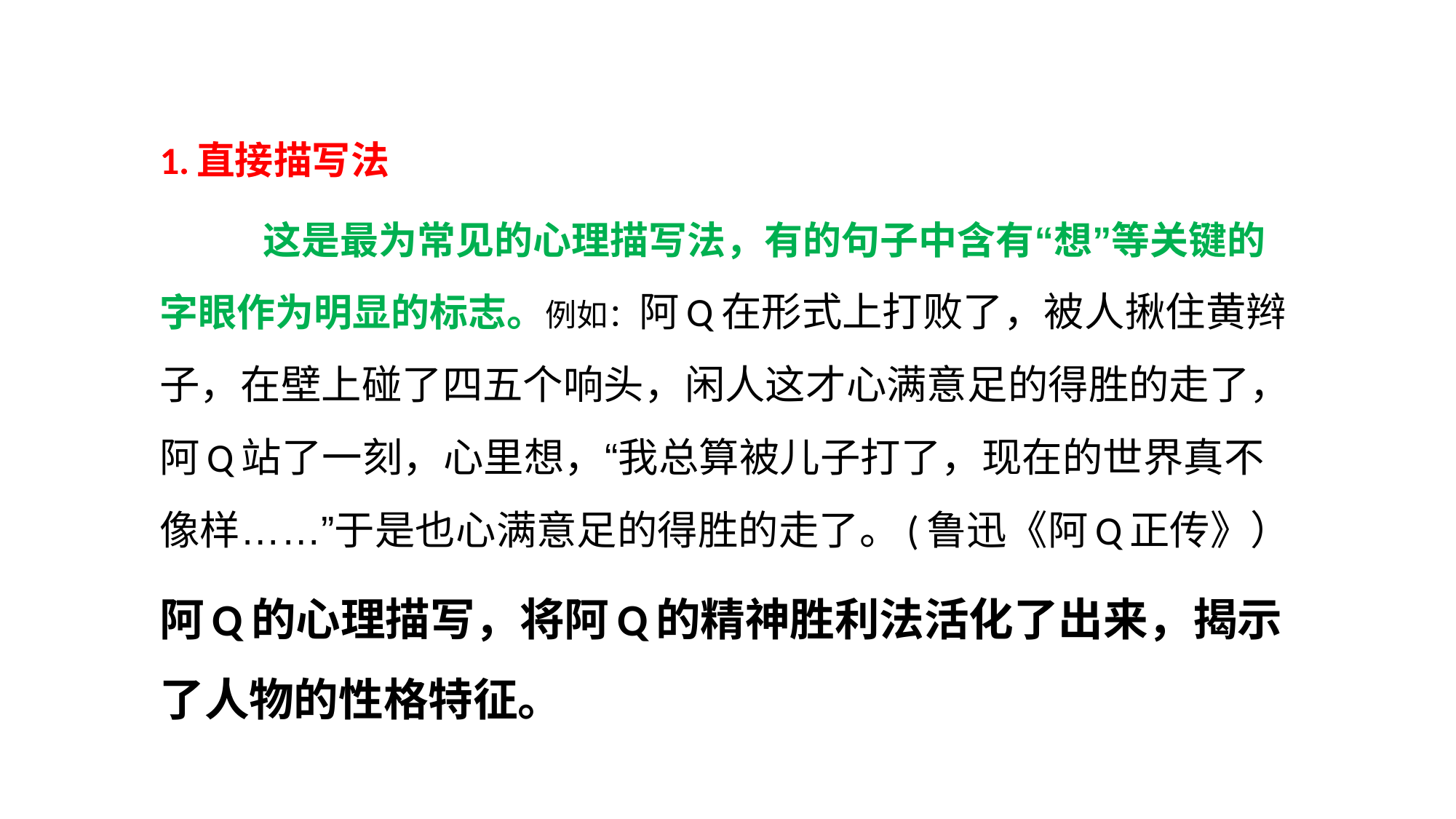

1.直接描写法
         这是最为常见的心理描写法，有的句子中含有“想”等关键的字眼作为明显的标志。例如：阿Q在形式上打败了，被人揪住黄辫子，在壁上碰了四五个响头，闲人这才心满意足的得胜的走了，阿Q站了一刻，心里想，“我总算被儿子打了，现在的世界真不像样……”于是也心满意足的得胜的走了。(鲁迅《阿Q正传》）
阿Q的心理描写，将阿Q的精神胜利法活化了出来，揭示了人物的性格特征。